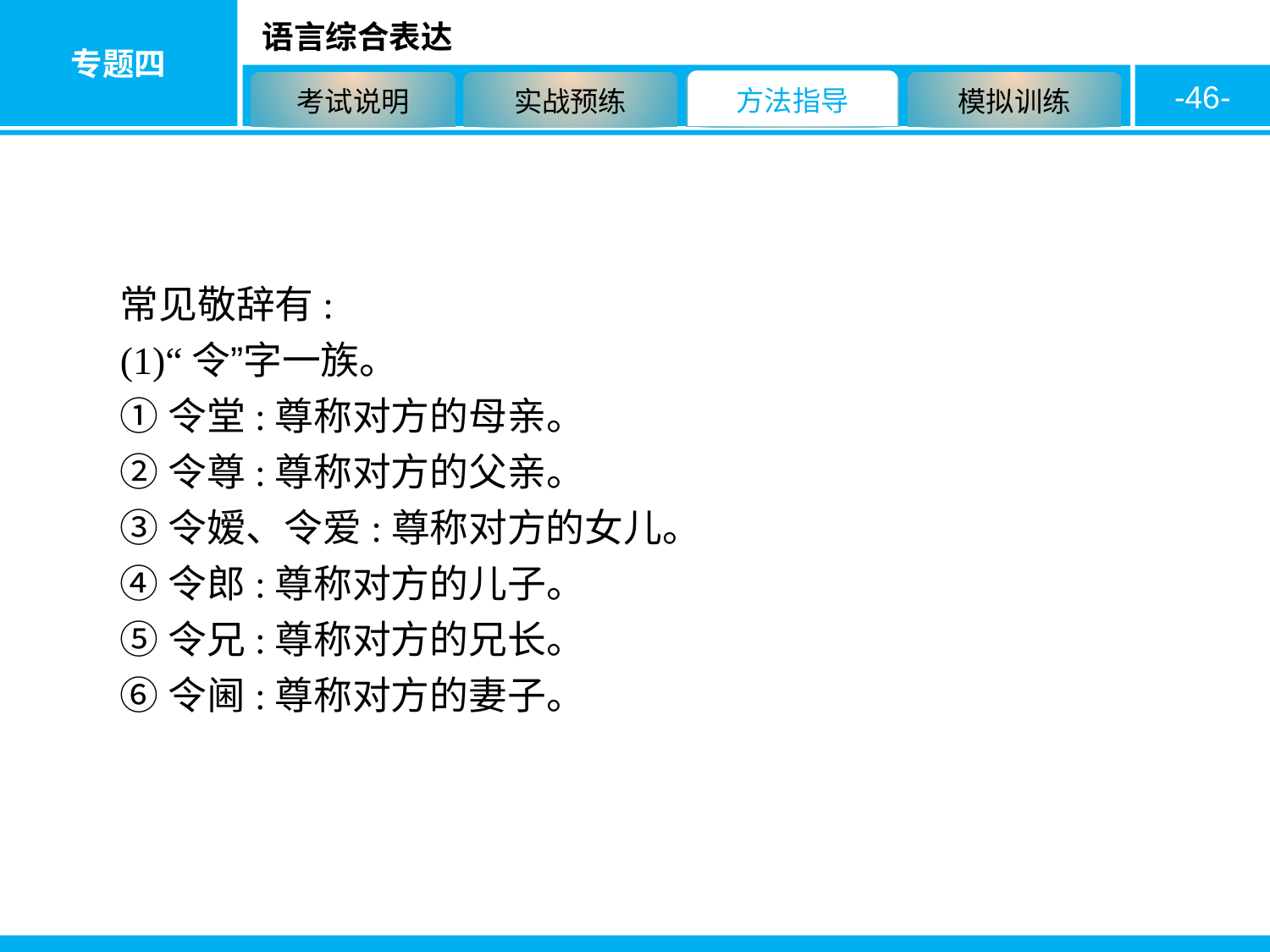

-46-
常见敬辞有:
(1)“令”字一族。
①令堂:尊称对方的母亲。
②令尊:尊称对方的父亲。
③令嫒、令爱:尊称对方的女儿。
④令郎:尊称对方的儿子。
⑤令兄:尊称对方的兄长。
⑥令阃:尊称对方的妻子。